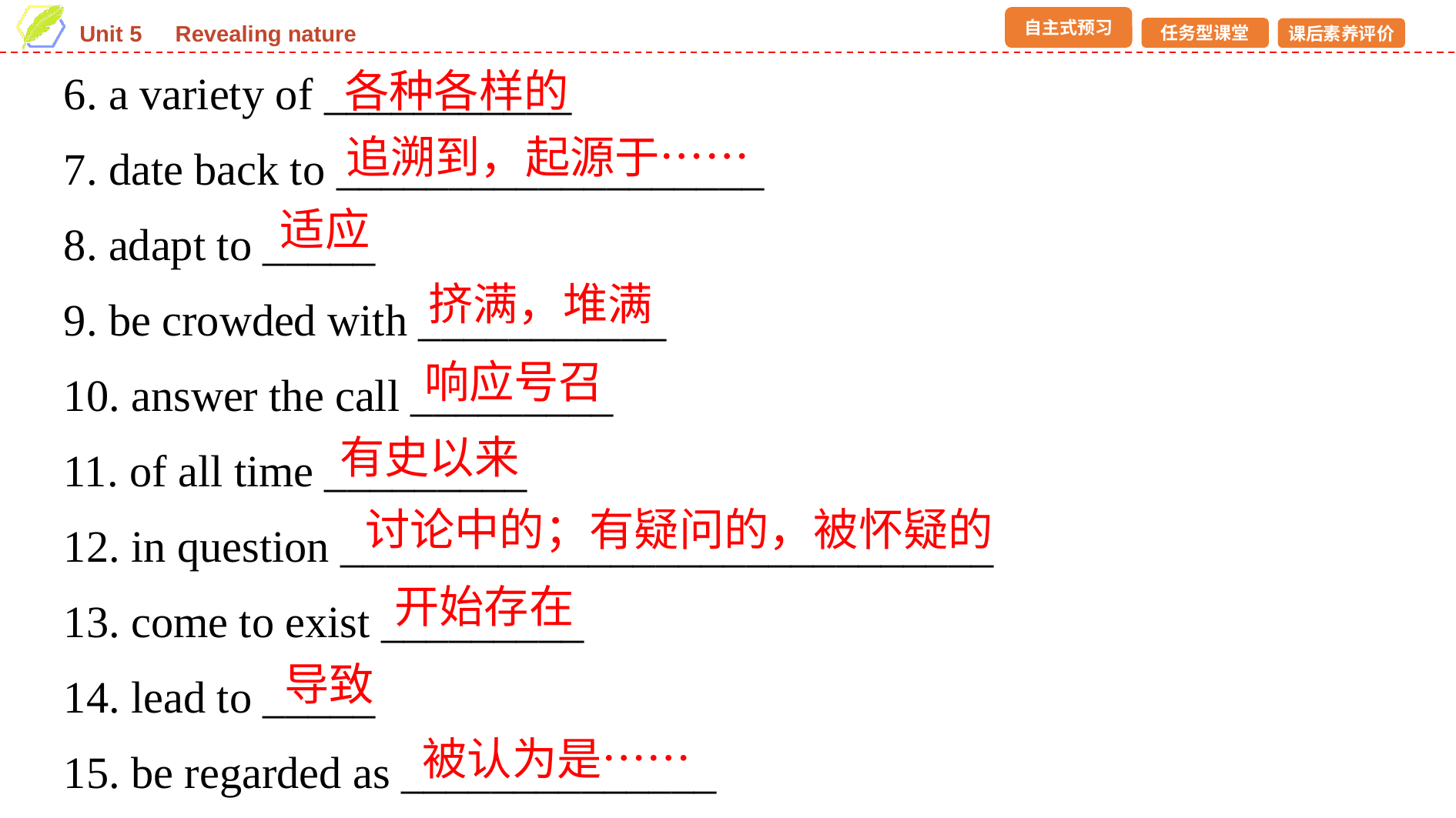

各种各样的
6. a variety of ___________
7. date back to ___________________
8. adapt to _____
9. be crowded with ___________
10. answer the call _________
11. of all time _________
12. in question _____________________________
13. come to exist _________
14. lead to _____
15. be regarded as ______________
追溯到，起源于……
适应
挤满，堆满
响应号召
有史以来
讨论中的；有疑问的，被怀疑的
开始存在
导致
被认为是……